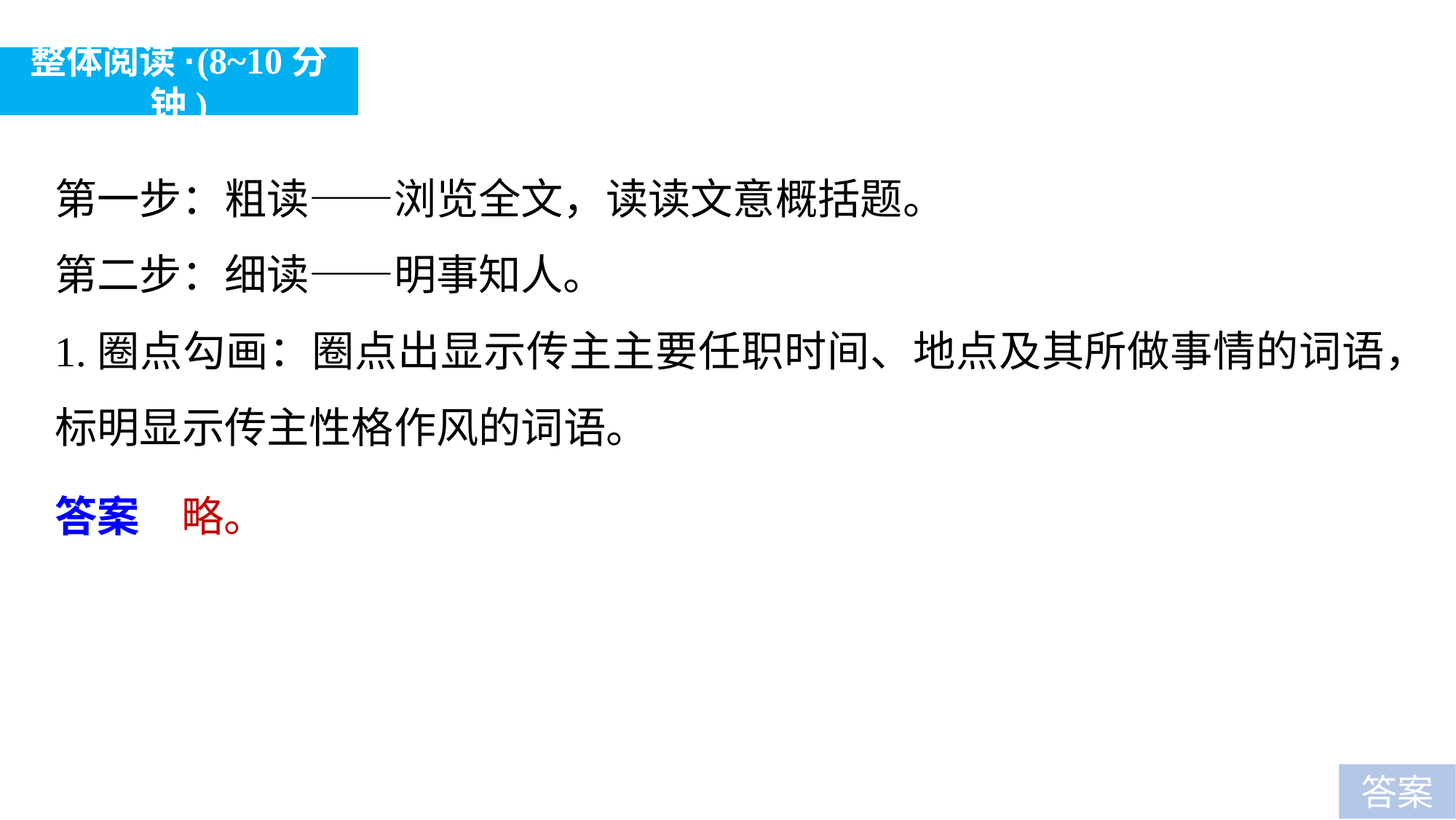

整体阅读·(8~10分钟)
第一步：粗读——浏览全文，读读文意概括题。
第二步：细读——明事知人。
1.圈点勾画：圈点出显示传主主要任职时间、地点及其所做事情的词语，标明显示传主性格作风的词语。
答案　略。
答案